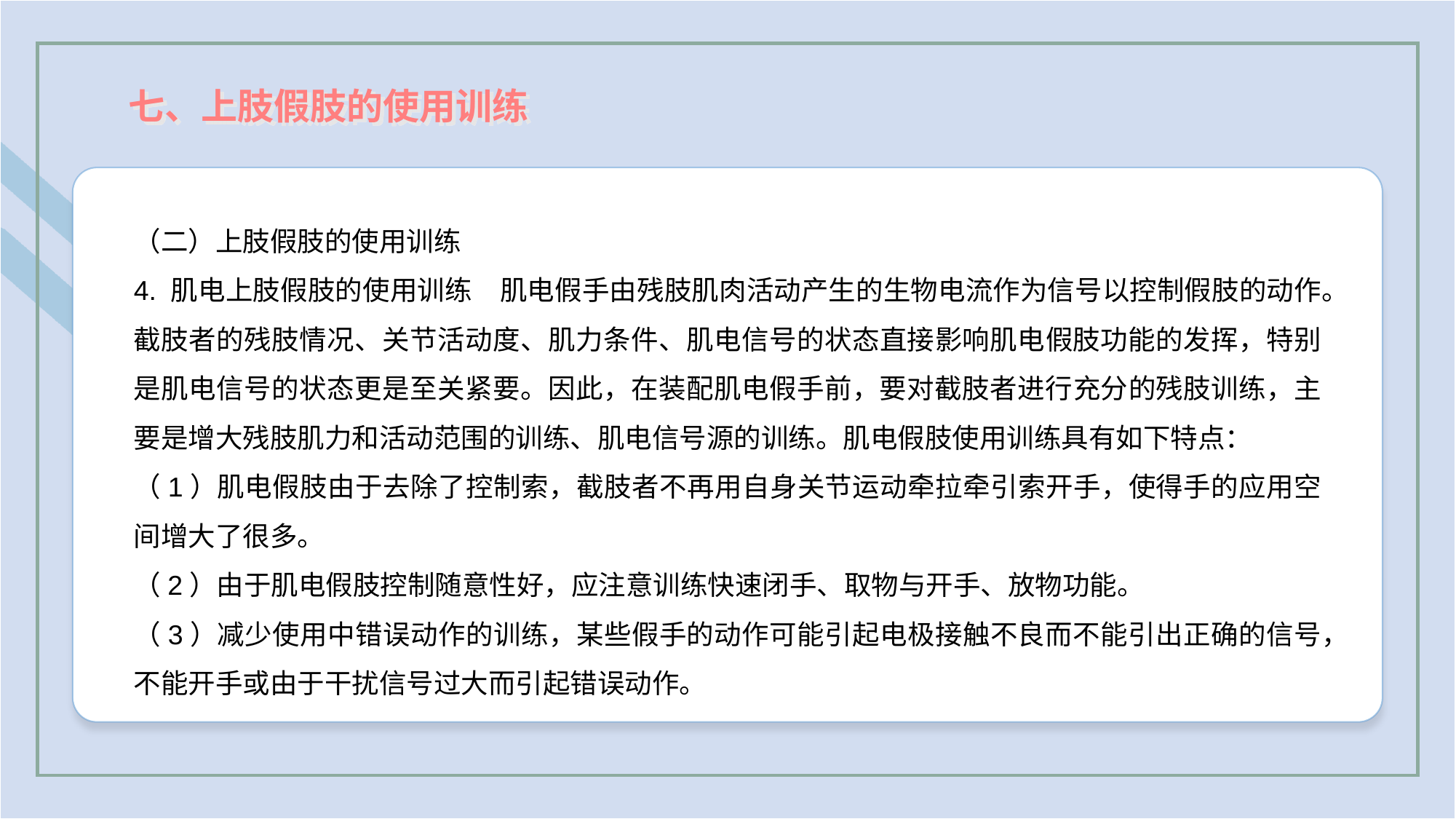

七、上肢假肢的使用训练

（二）上肢假肢的使用训练
4. 肌电上肢假肢的使用训练　肌电假手由残肢肌肉活动产生的生物电流作为信号以控制假肢的动作。截肢者的残肢情况、关节活动度、肌力条件、肌电信号的状态直接影响肌电假肢功能的发挥，特别是肌电信号的状态更是至关紧要。因此，在装配肌电假手前，要对截肢者进行充分的残肢训练，主要是增大残肢肌力和活动范围的训练、肌电信号源的训练。肌电假肢使用训练具有如下特点：
（1）肌电假肢由于去除了控制索，截肢者不再用自身关节运动牵拉牵引索开手，使得手的应用空间增大了很多。
（2）由于肌电假肢控制随意性好，应注意训练快速闭手、取物与开手、放物功能。
（3）减少使用中错误动作的训练，某些假手的动作可能引起电极接触不良而不能引出正确的信号，不能开手或由于干扰信号过大而引起错误动作。